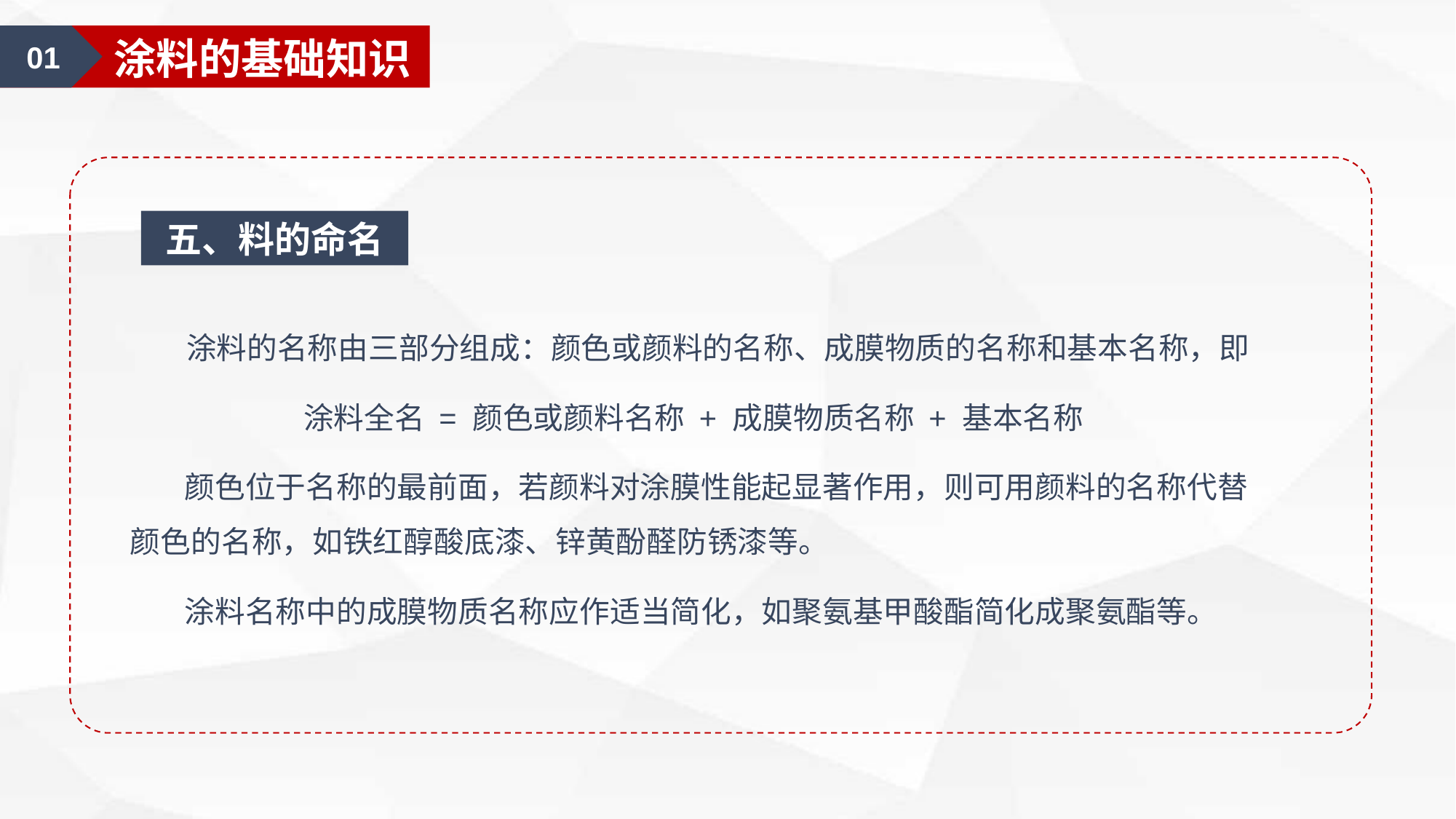

01
涂料的基础知识

五、料的命名
        涂料的名称由三部分组成：颜色或颜料的名称、成膜物质的名称和基本名称，即
涂料全名 = 颜色或颜料名称 + 成膜物质名称 + 基本名称
       颜色位于名称的最前面，若颜料对涂膜性能起显著作用，则可用颜料的名称代替颜色的名称，如铁红醇酸底漆、锌黄酚醛防锈漆等。
       涂料名称中的成膜物质名称应作适当简化，如聚氨基甲酸酯简化成聚氨酯等。